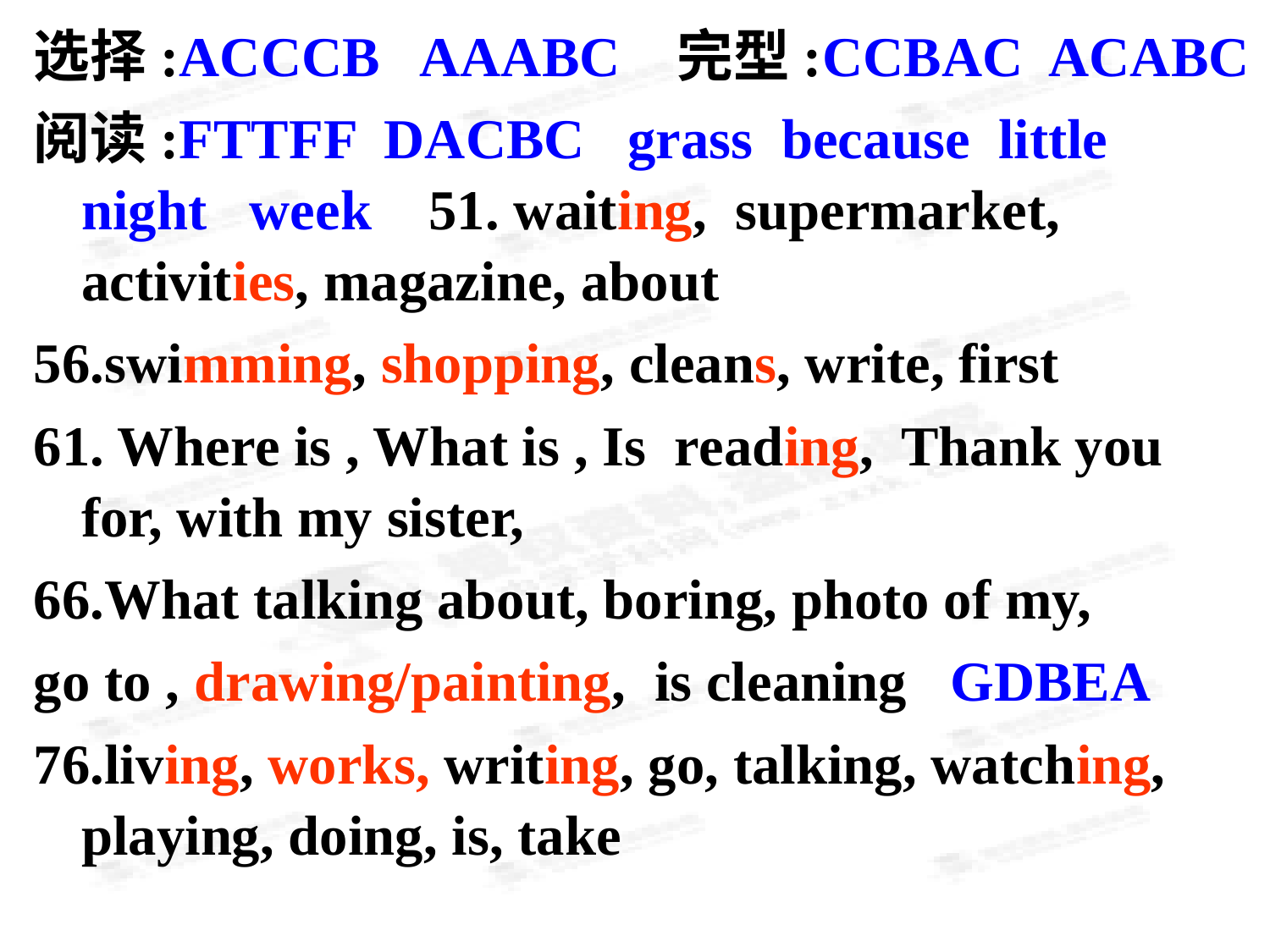

选择:ACCCB   AAABC   完型:CCBAC  ACABC
阅读:FTTFF  DACBC   grass  because  little   night   week    51. waiting,  supermarket, activities, magazine, about
56.swimming, shopping, cleans, write, first
61. Where is , What is , Is  reading,  Thank you for, with my sister,
66.What talking about, boring, photo of my,
go to , drawing/painting,  is cleaning   GDBEA
76.living, works, writing, go, talking, watching, playing, doing, is, take